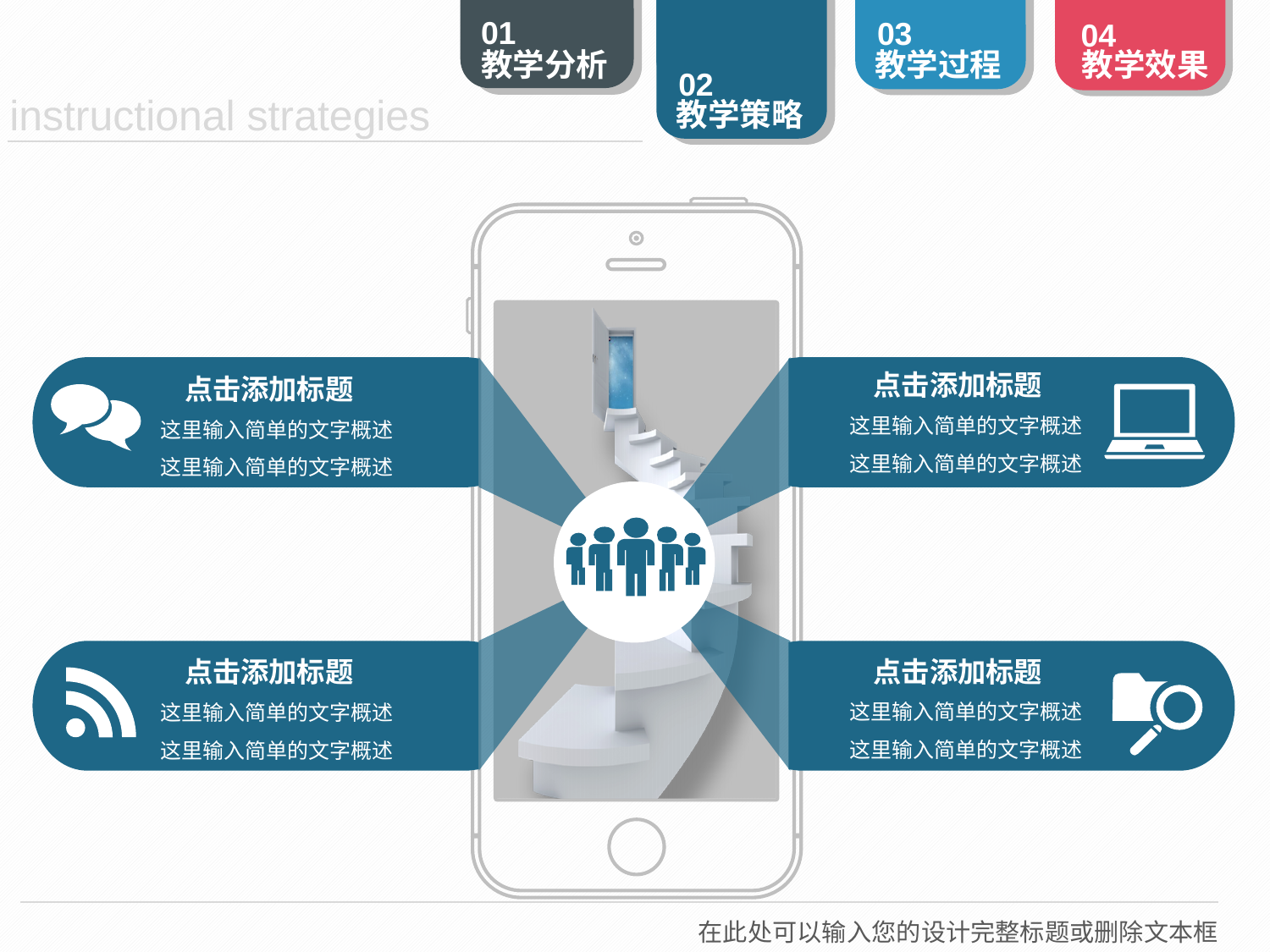

点击添加标题
这里输入简单的文字概述
这里输入简单的文字概述
点击添加标题
这里输入简单的文字概述
这里输入简单的文字概述

点击添加标题
这里输入简单的文字概述
这里输入简单的文字概述
点击添加标题
这里输入简单的文字概述
这里输入简单的文字概述